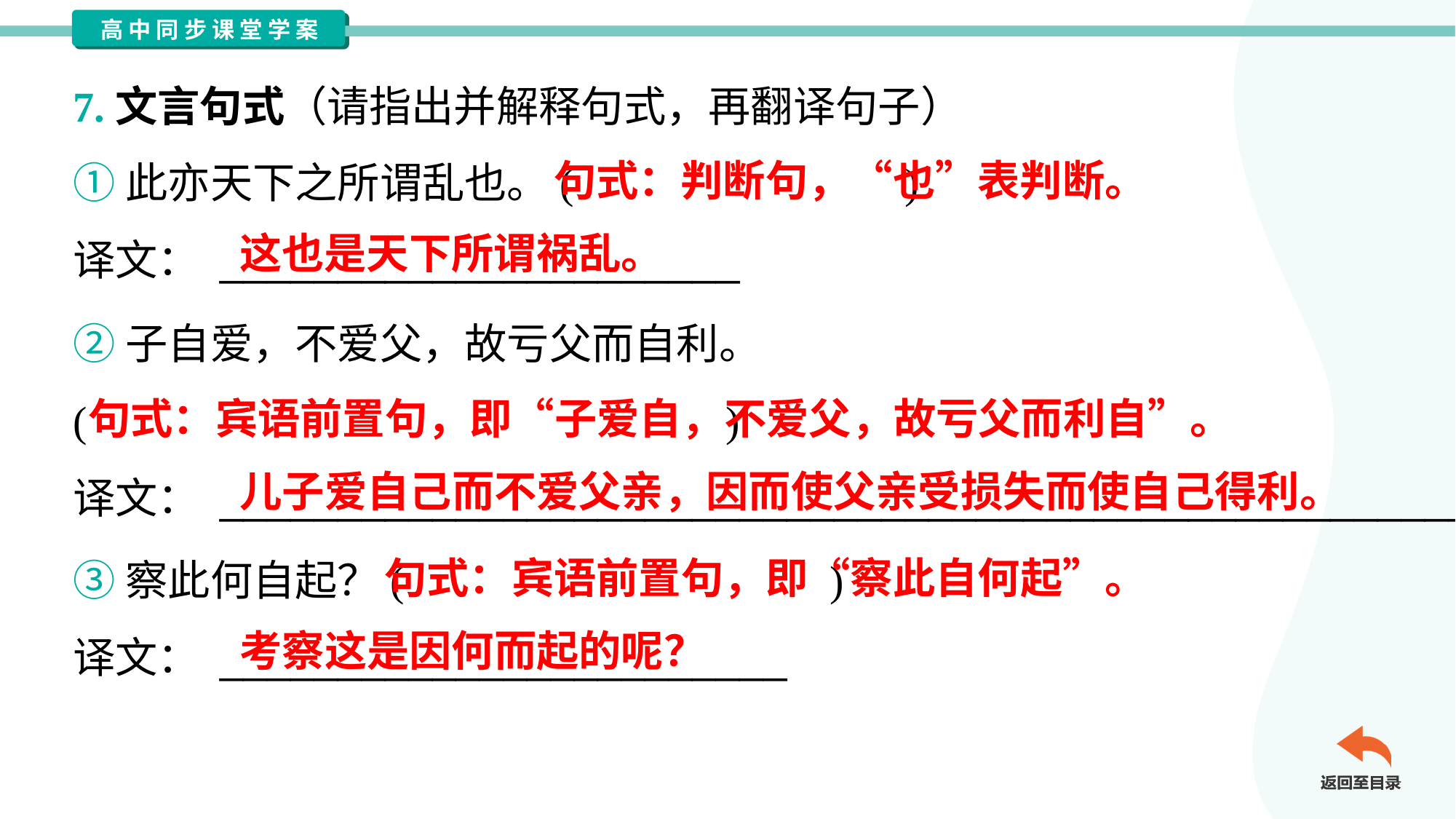

7.文言句式（请指出并解释句式，再翻译句子）
①此亦天下之所谓乱也。(                            )
译文： ______________________
句式：判断句，“也”表判断。
这也是天下所谓祸乱。
②子自爱，不爱父，故亏父而自利。
(                                                      )
译文： ______________________________________________________
句式：宾语前置句，即“子爱自，不爱父，故亏父而利自”。
儿子爱自己而不爱父亲，因而使父亲受损失而使自己得利。
③察此何自起？(                                    )
译文： ________________________
句式：宾语前置句，即“察此自何起”。
考察这是因何而起的呢？